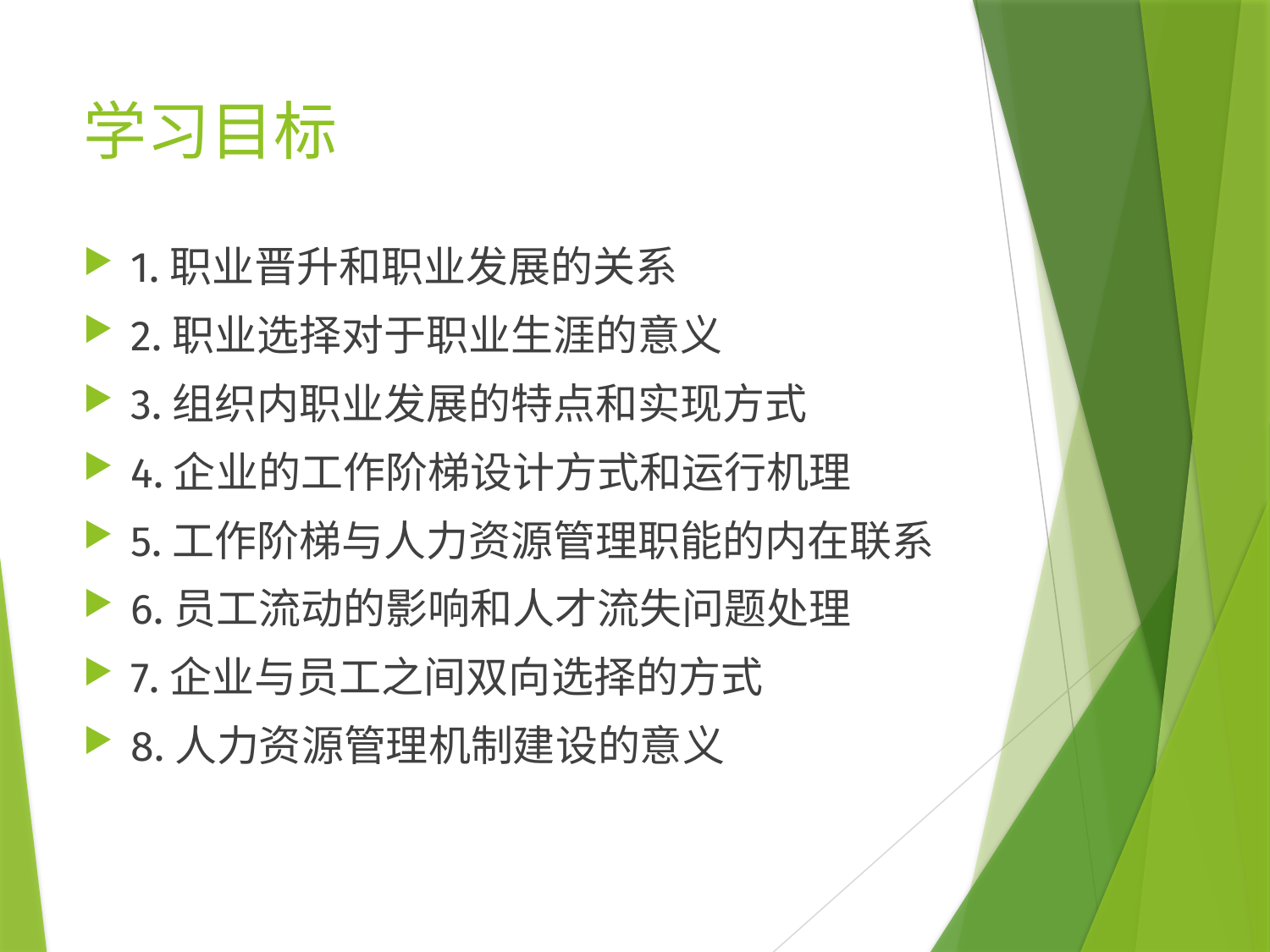

# 学习目标
1.职业晋升和职业发展的关系
2.职业选择对于职业生涯的意义
3.组织内职业发展的特点和实现方式
4.企业的工作阶梯设计方式和运行机理
5.工作阶梯与人力资源管理职能的内在联系
6.员工流动的影响和人才流失问题处理
7.企业与员工之间双向选择的方式
8.人力资源管理机制建设的意义